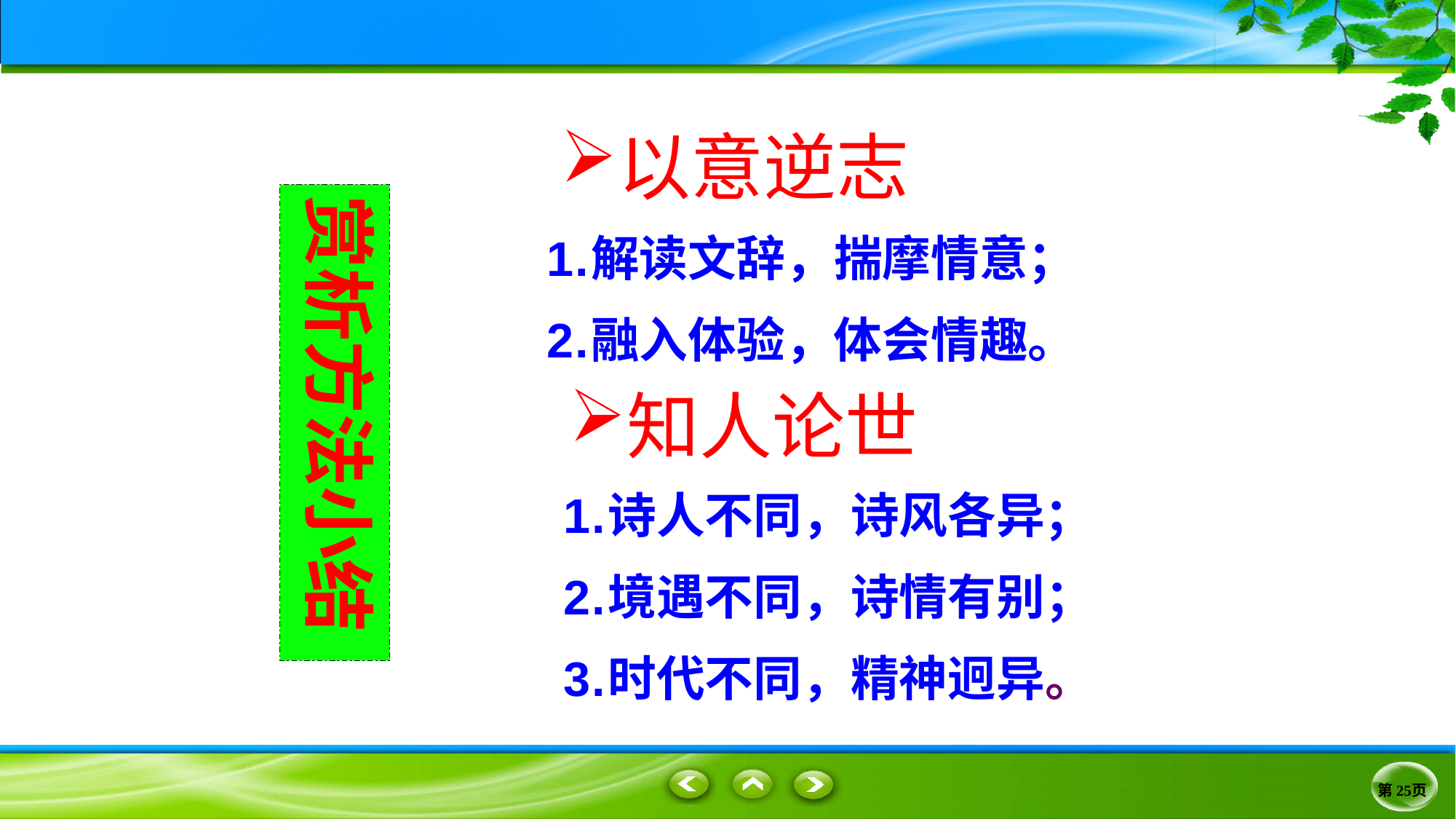

以意逆志
赏析方法小结
解读文辞，揣摩情意；
融入体验，体会情趣。

知人论世
诗人不同，诗风各异；
境遇不同，诗情有别；
时代不同，精神迥异。